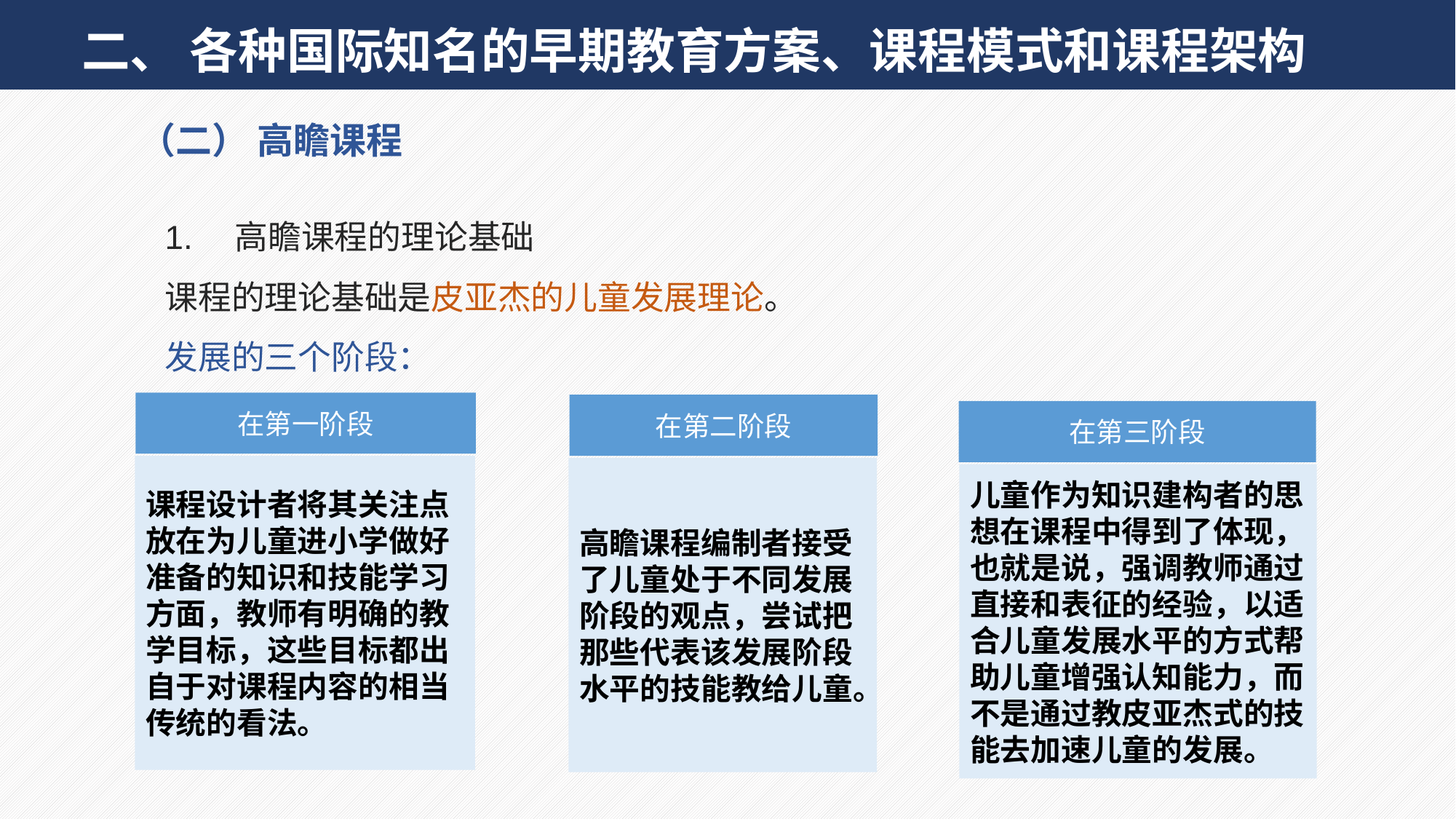

二、 各种国际知名的早期教育方案、课程模式和课程架构
（二） 高瞻课程
 高瞻课程的理论基础
课程的理论基础是皮亚杰的儿童发展理论。
发展的三个阶段：
在第一阶段
在第二阶段
在第三阶段
课程设计者将其关注点放在为儿童进小学做好准备的知识和技能学习方面，教师有明确的教学目标，这些目标都出自于对课程内容的相当传统的看法。
高瞻课程编制者接受了儿童处于不同发展阶段的观点，尝试把那些代表该发展阶段水平的技能教给儿童。
儿童作为知识建构者的思想在课程中得到了体现，也就是说，强调教师通过直接和表征的经验，以适合儿童发展水平的方式帮助儿童增强认知能力，而不是通过教皮亚杰式的技能去加速儿童的发展。